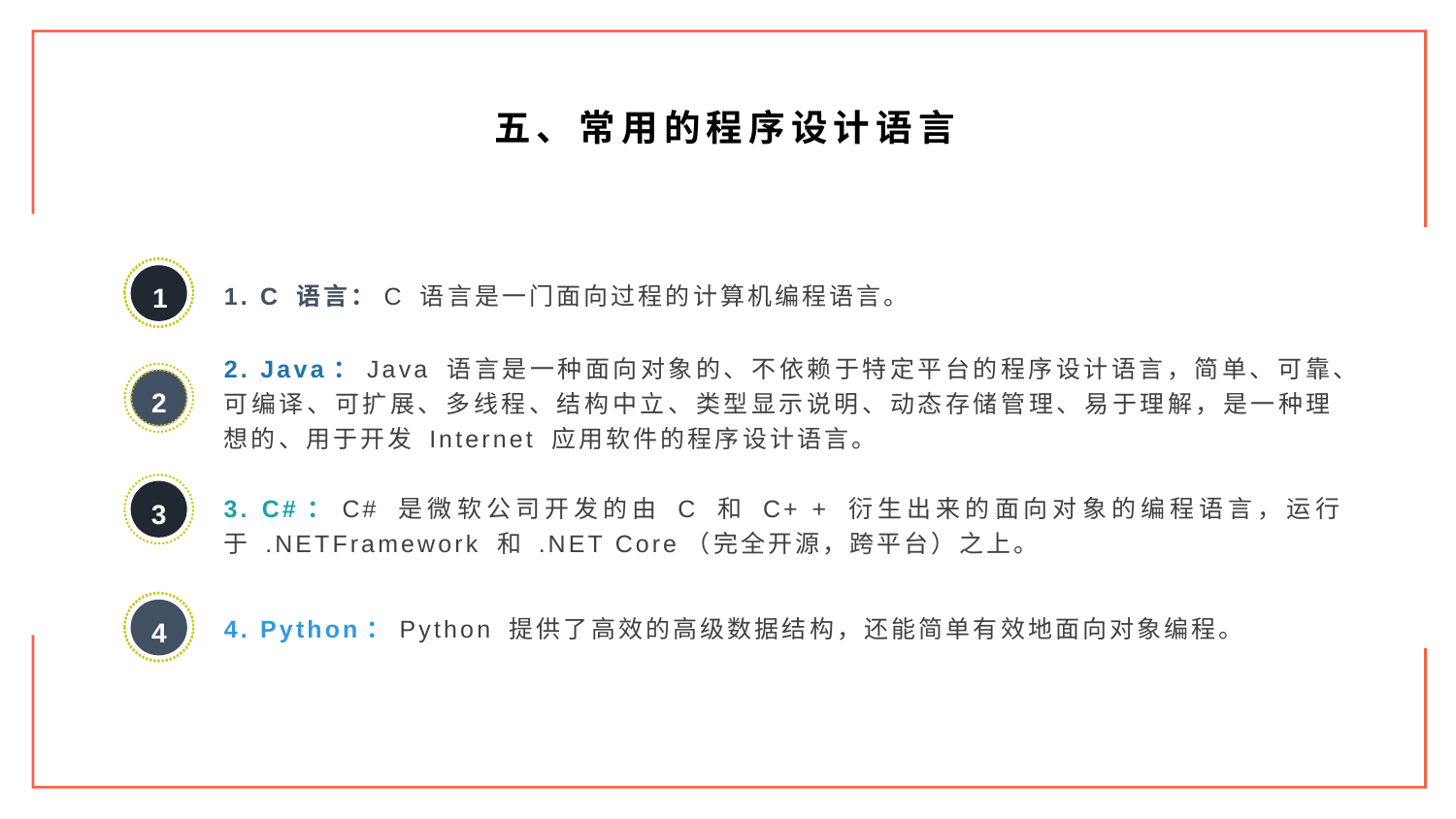

五、常用的程序设计语言
1. C 语言：C 语言是一门面向过程的计算机编程语言。

1

2
2. Java：Java 语言是一种面向对象的、不依赖于特定平台的程序设计语言，简单、可靠、可编译、可扩展、多线程、结构中立、类型显示说明、动态存储管理、易于理解，是一种理想的、用于开发 Internet 应用软件的程序设计语言。
3. C#：C# 是微软公司开发的由 C 和 C+ + 衍生出来的面向对象的编程语言，运行于 .NETFramework 和 .NET Core（完全开源，跨平台）之上。

3
4. Python：Python 提供了高效的高级数据结构，还能简单有效地面向对象编程。

4